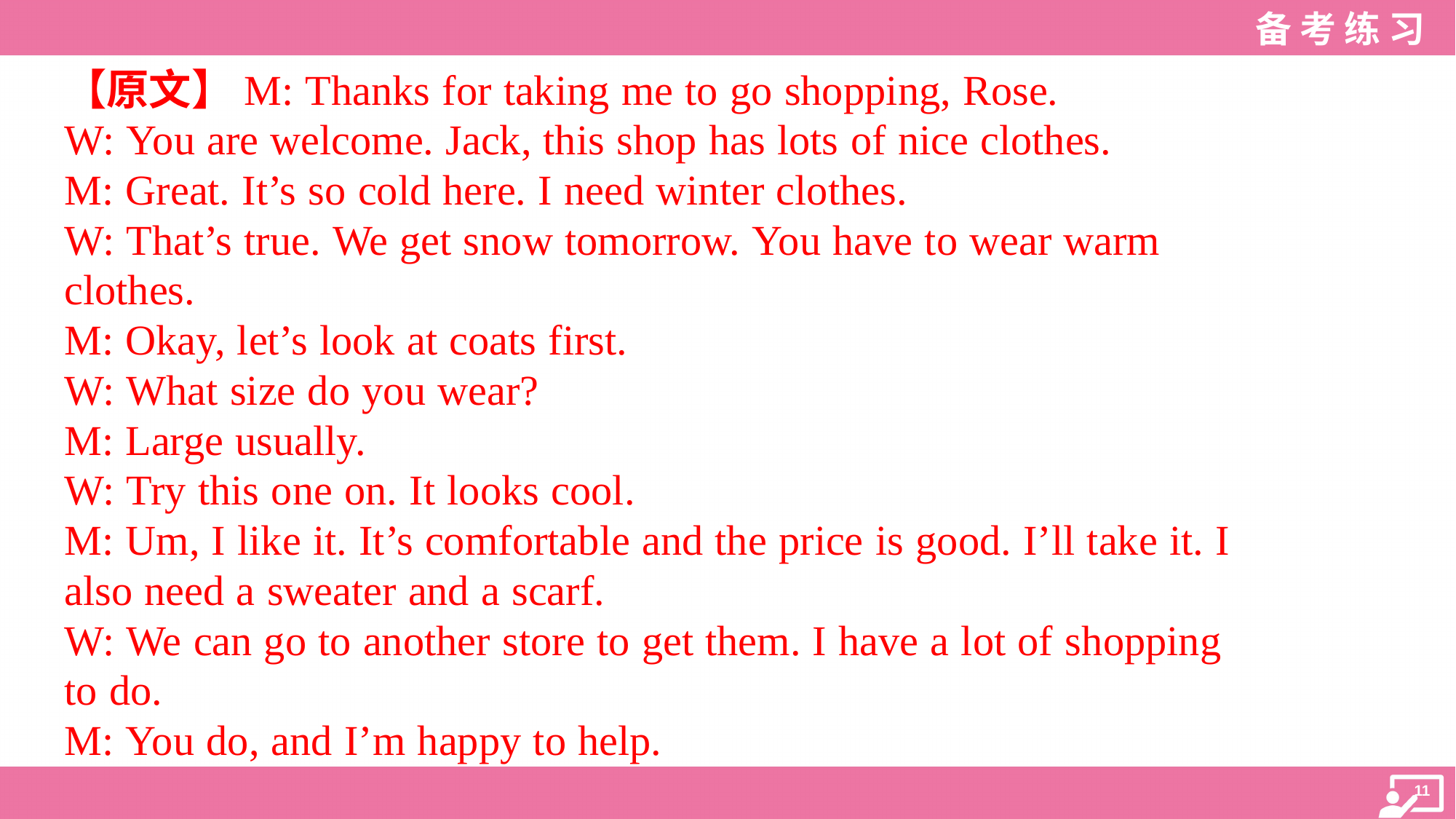

【原文】M: Thanks for taking me to go shopping, Rose.
W: You are welcome. Jack, this shop has lots of nice clothes.
M: Great. It’s so cold here. I need winter clothes.
W: That’s true. We get snow tomorrow. You have to wear warm
clothes.
M: Okay, let’s look at coats first.
W: What size do you wear?
M: Large usually.
W: Try this one on. It looks cool.
M: Um, I like it. It’s comfortable and the price is good. I’ll take it. I
also need a sweater and a scarf.
W: We can go to another store to get them. I have a lot of shopping
to do.
M: You do, and I’m happy to help.